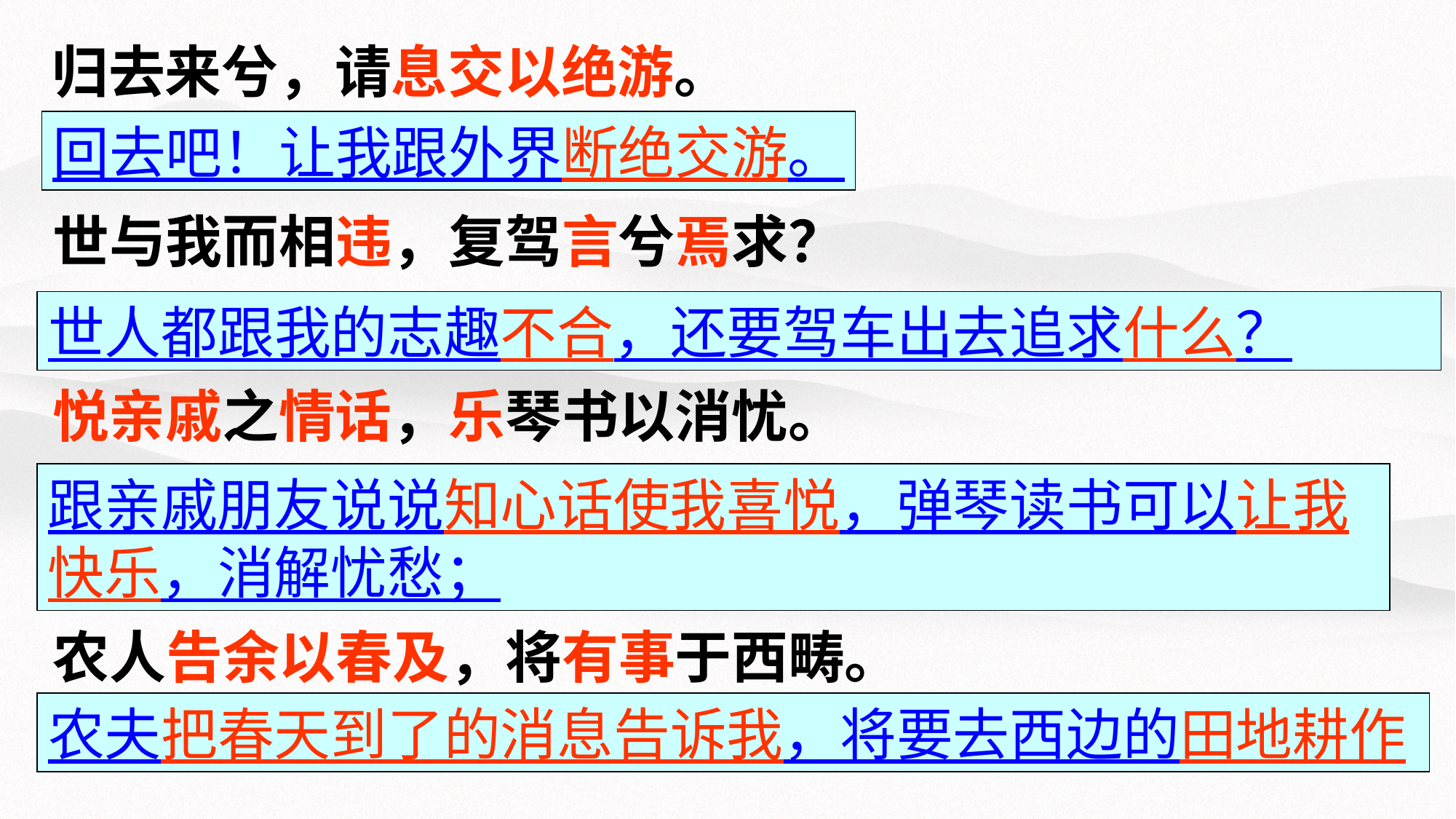

归去来兮，请息交以绝游。
回去吧！让我跟外界断绝交游。
世与我而相违，复驾言兮焉求？
世人都跟我的志趣不合，还要驾车出去追求什么？
悦亲戚之情话，乐琴书以消忧。
跟亲戚朋友说说知心话使我喜悦，弹琴读书可以让我快乐，消解忧愁；
农人告余以春及，将有事于西畴。
农夫把春天到了的消息告诉我，将要去西边的田地耕作